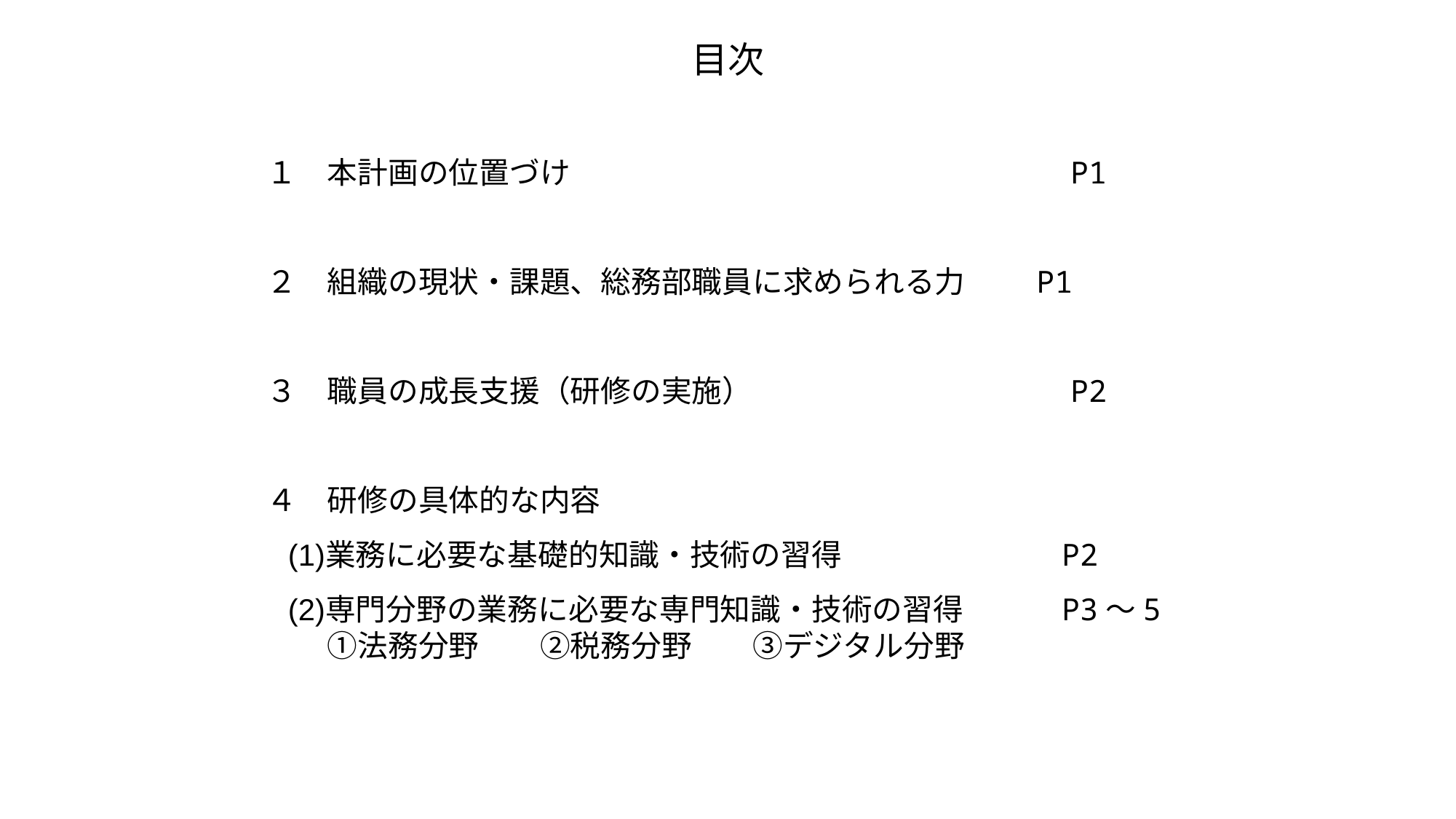

目次
１　本計画の位置づけ　　　　　　　　　　　　　　　　 P1

２　組織の現状・課題、総務部職員に求められる力   　  P1

３　職員の成長支援（研修の実施）　　　　　　　　　　 P2

４　研修の具体的な内容
業務に必要な基礎的知識・技術の習得　　　　　　　P2
専門分野の業務に必要な専門知識・技術の習得　　　P3～5
　　①法務分野　　②税務分野　　③デジタル分野